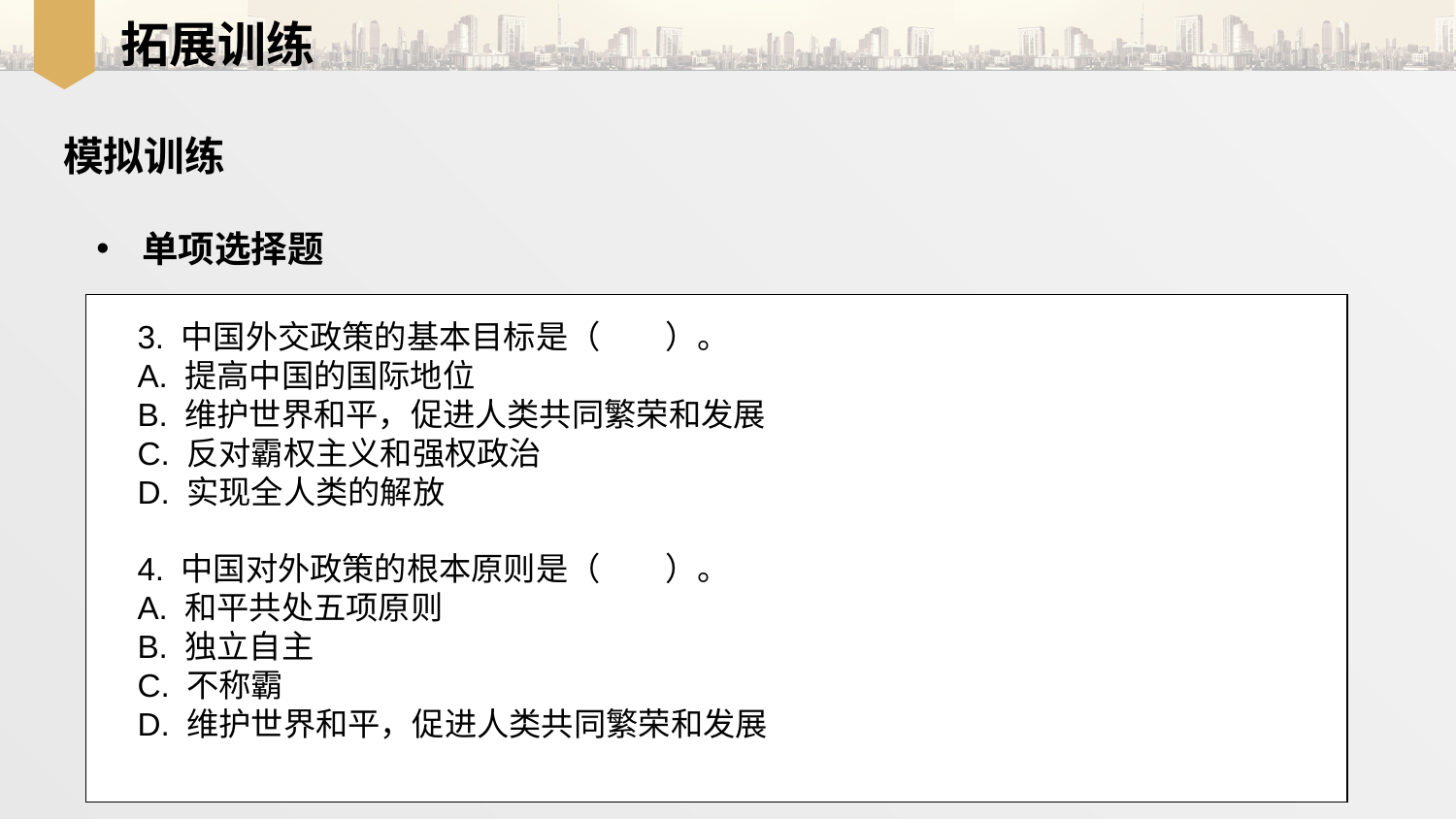

拓展训练
模拟训练
单项选择题

3. 中国外交政策的基本目标是（　　）。
A. 提高中国的国际地位
B. 维护世界和平，促进人类共同繁荣和发展
C. 反对霸权主义和强权政治
D. 实现全人类的解放

4. 中国对外政策的根本原则是（　　）。
A. 和平共处五项原则
B. 独立自主
C. 不称霸
D. 维护世界和平，促进人类共同繁荣和发展